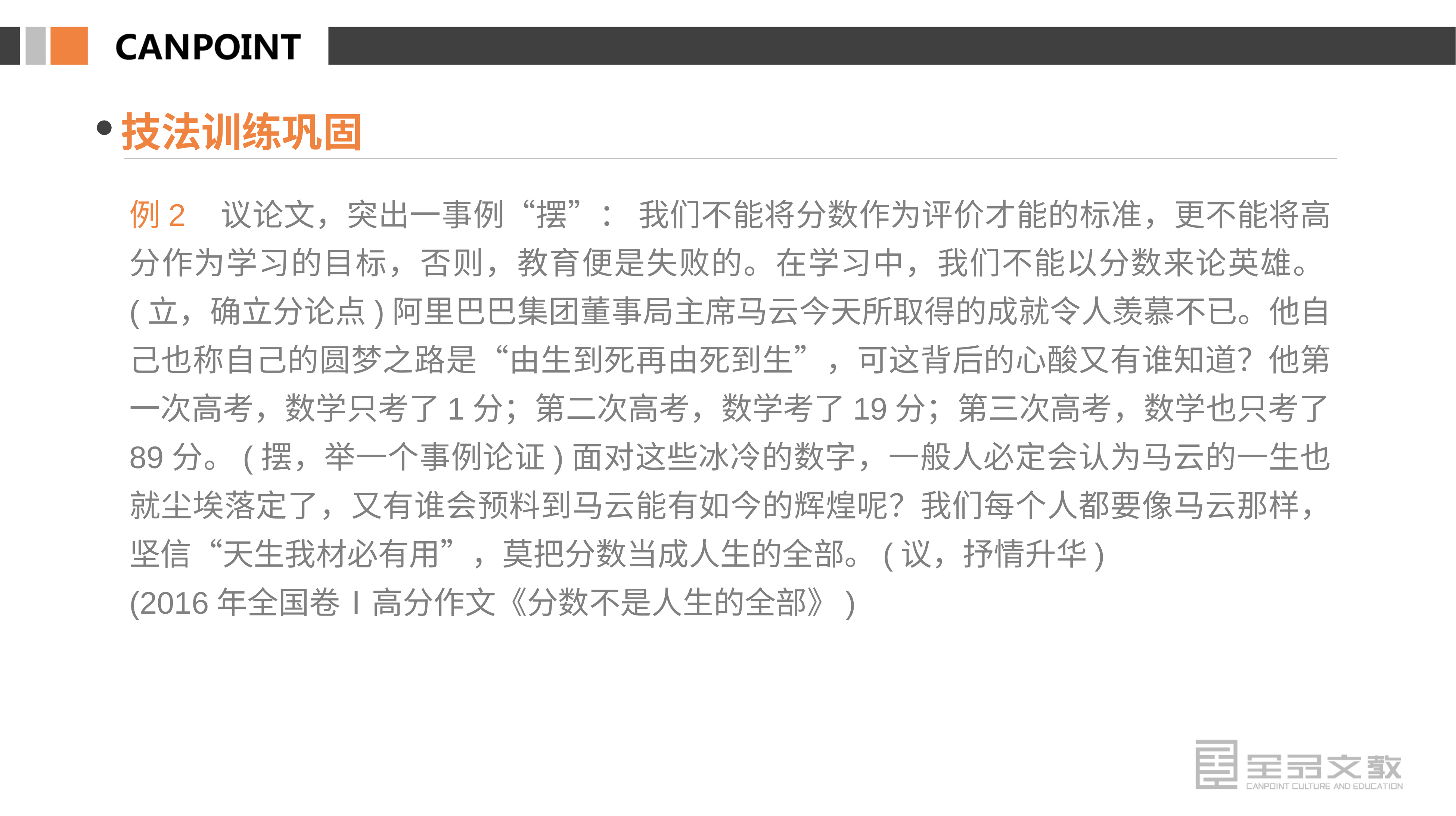

技法训练巩固

例2   议论文，突出一事例“摆”： 我们不能将分数作为评价才能的标准，更不能将高分作为学习的目标，否则，教育便是失败的。在学习中，我们不能以分数来论英雄。(立，确立分论点)阿里巴巴集团董事局主席马云今天所取得的成就令人羡慕不已。他自己也称自己的圆梦之路是“由生到死再由死到生”，可这背后的心酸又有谁知道？他第一次高考，数学只考了1分；第二次高考，数学考了19分；第三次高考，数学也只考了89分。(摆，举一个事例论证)面对这些冰冷的数字，一般人必定会认为马云的一生也就尘埃落定了，又有谁会预料到马云能有如今的辉煌呢？我们每个人都要像马云那样，坚信“天生我材必有用”，莫把分数当成人生的全部。(议，抒情升华)
(2016年全国卷Ⅰ高分作文《分数不是人生的全部》)